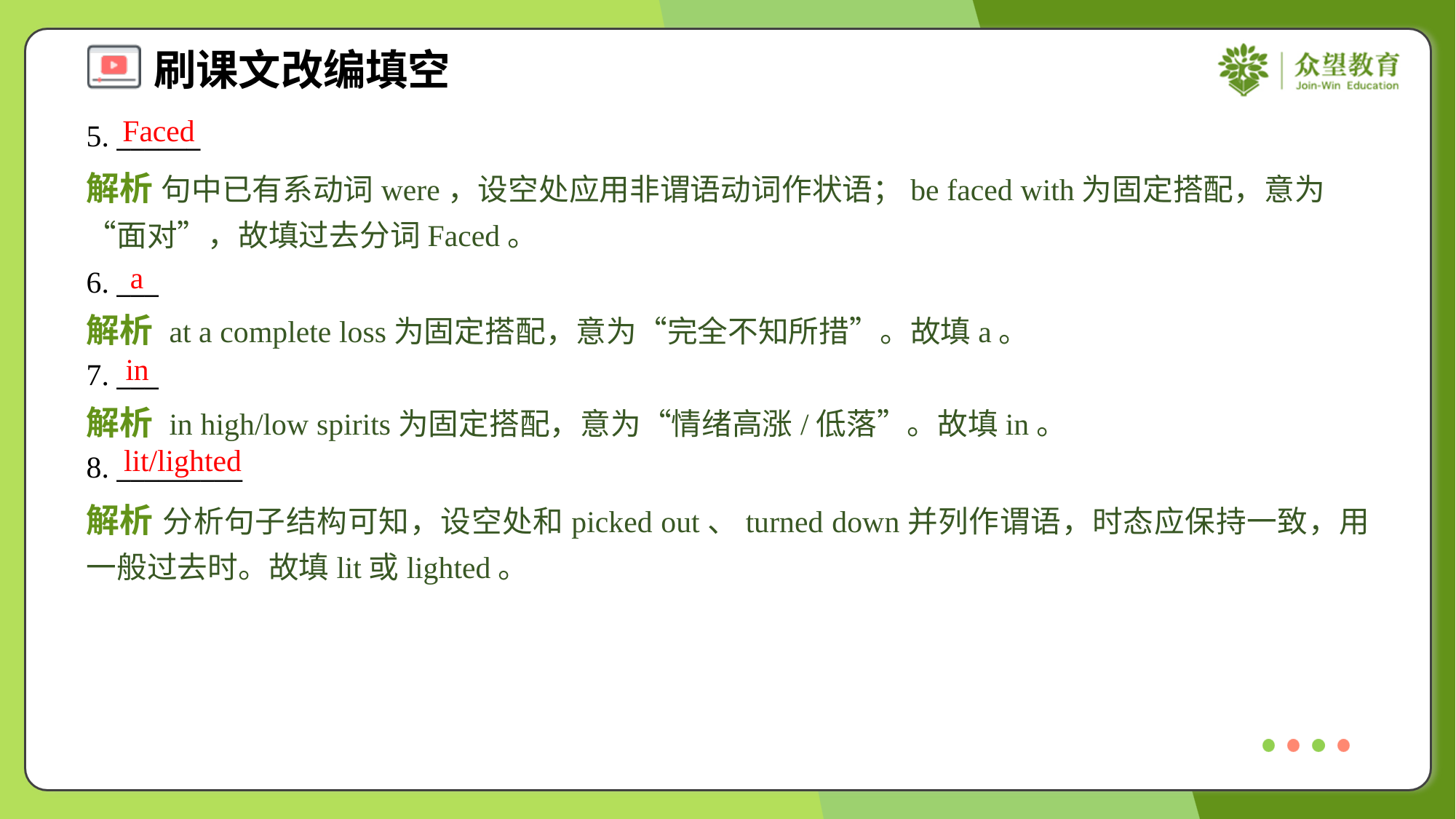

Faced
5. ______
解析 句中已有系动词were，设空处应用非谓语动词作状语；be faced with为固定搭配，意为“面对”，故填过去分词Faced。
a
6. ___
解析 at a complete loss为固定搭配，意为“完全不知所措”。故填a。
in
7. ___
解析 in high/low spirits为固定搭配，意为“情绪高涨/低落”。故填in。
lit/lighted
8. _________
解析 分析句子结构可知，设空处和picked out、turned down并列作谓语，时态应保持一致，用一般过去时。故填lit或lighted。